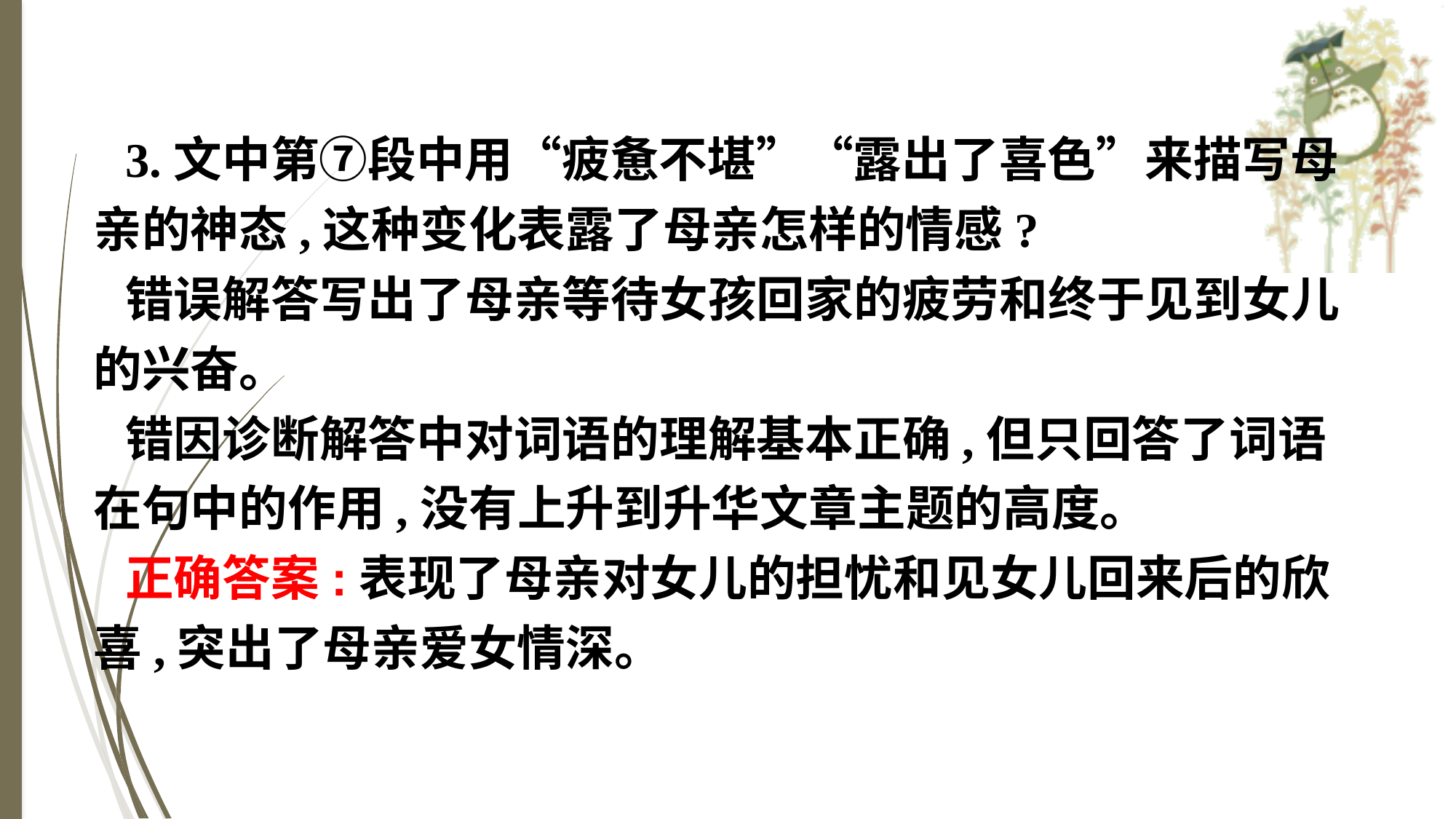

3.文中第⑦段中用“疲惫不堪”“露出了喜色”来描写母亲的神态,这种变化表露了母亲怎样的情感?
错误解答写出了母亲等待女孩回家的疲劳和终于见到女儿的兴奋。
错因诊断解答中对词语的理解基本正确,但只回答了词语在句中的作用,没有上升到升华文章主题的高度。
正确答案:表现了母亲对女儿的担忧和见女儿回来后的欣喜,突出了母亲爱女情深。